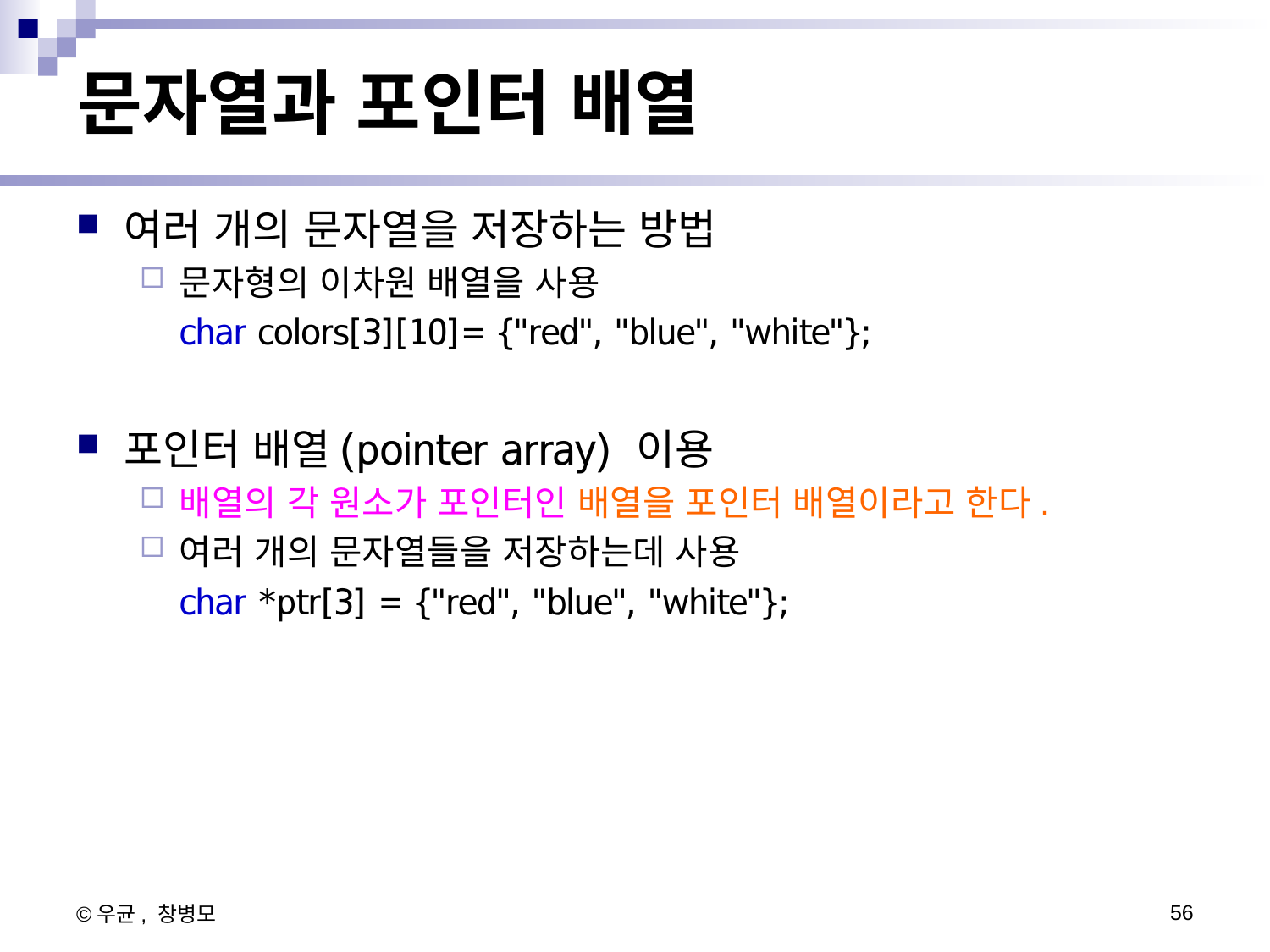

# 문자열과 포인터 배열
여러 개의 문자열을 저장하는 방법
문자형의 이차원 배열을 사용
	char colors[3][10]= {"red", "blue", "white"};

포인터 배열(pointer array) 이용
배열의 각 원소가 포인터인 배열을 포인터 배열이라고 한다.
여러 개의 문자열들을 저장하는데 사용
	char *ptr[3] = {"red", "blue", "white"};
©우균, 창병모
56